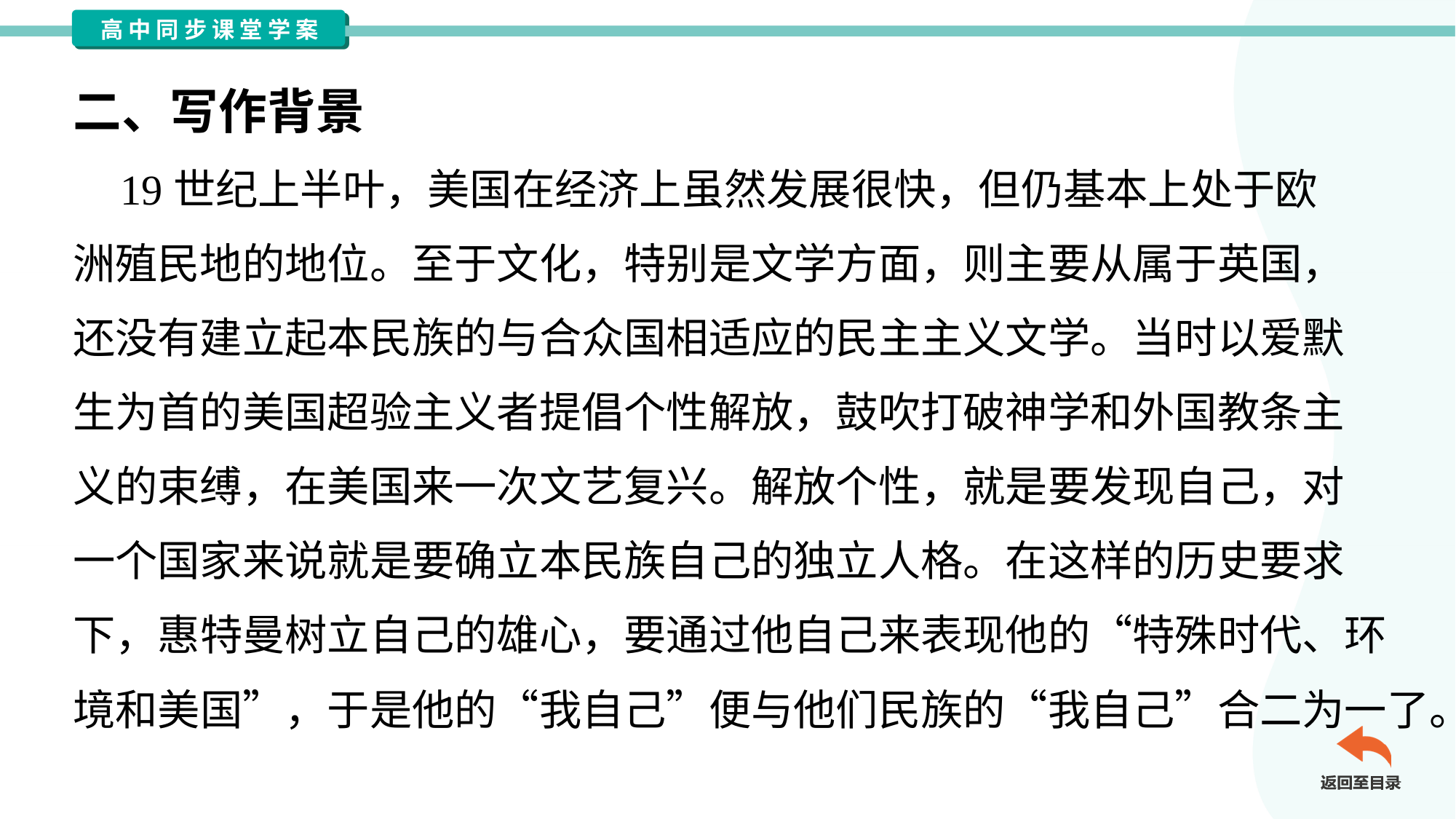

二、写作背景
    19世纪上半叶，美国在经济上虽然发展很快，但仍基本上处于欧
洲殖民地的地位。至于文化，特别是文学方面，则主要从属于英国，
还没有建立起本民族的与合众国相适应的民主主义文学。当时以爱默
生为首的美国超验主义者提倡个性解放，鼓吹打破神学和外国教条主
义的束缚，在美国来一次文艺复兴。解放个性，就是要发现自己，对
一个国家来说就是要确立本民族自己的独立人格。在这样的历史要求
下，惠特曼树立自己的雄心，要通过他自己来表现他的“特殊时代、环
境和美国”，于是他的“我自己”便与他们民族的“我自己”合二为一了。